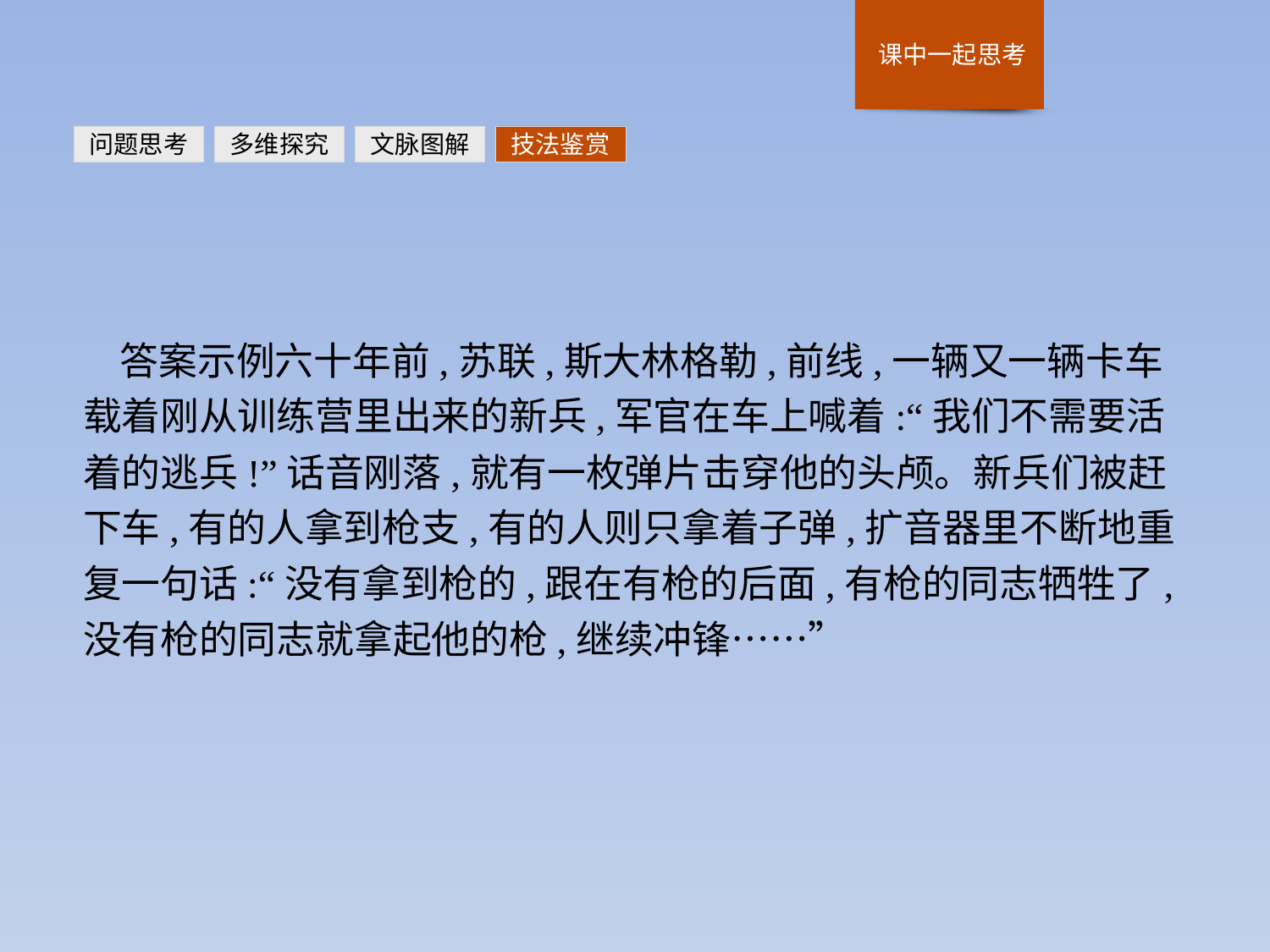

问题思考
多维探究
文脉图解
技法鉴赏
答案示例六十年前,苏联,斯大林格勒,前线,一辆又一辆卡车载着刚从训练营里出来的新兵,军官在车上喊着:“我们不需要活着的逃兵!”话音刚落,就有一枚弹片击穿他的头颅。新兵们被赶下车,有的人拿到枪支,有的人则只拿着子弹,扩音器里不断地重复一句话:“没有拿到枪的,跟在有枪的后面,有枪的同志牺牲了,没有枪的同志就拿起他的枪,继续冲锋……”